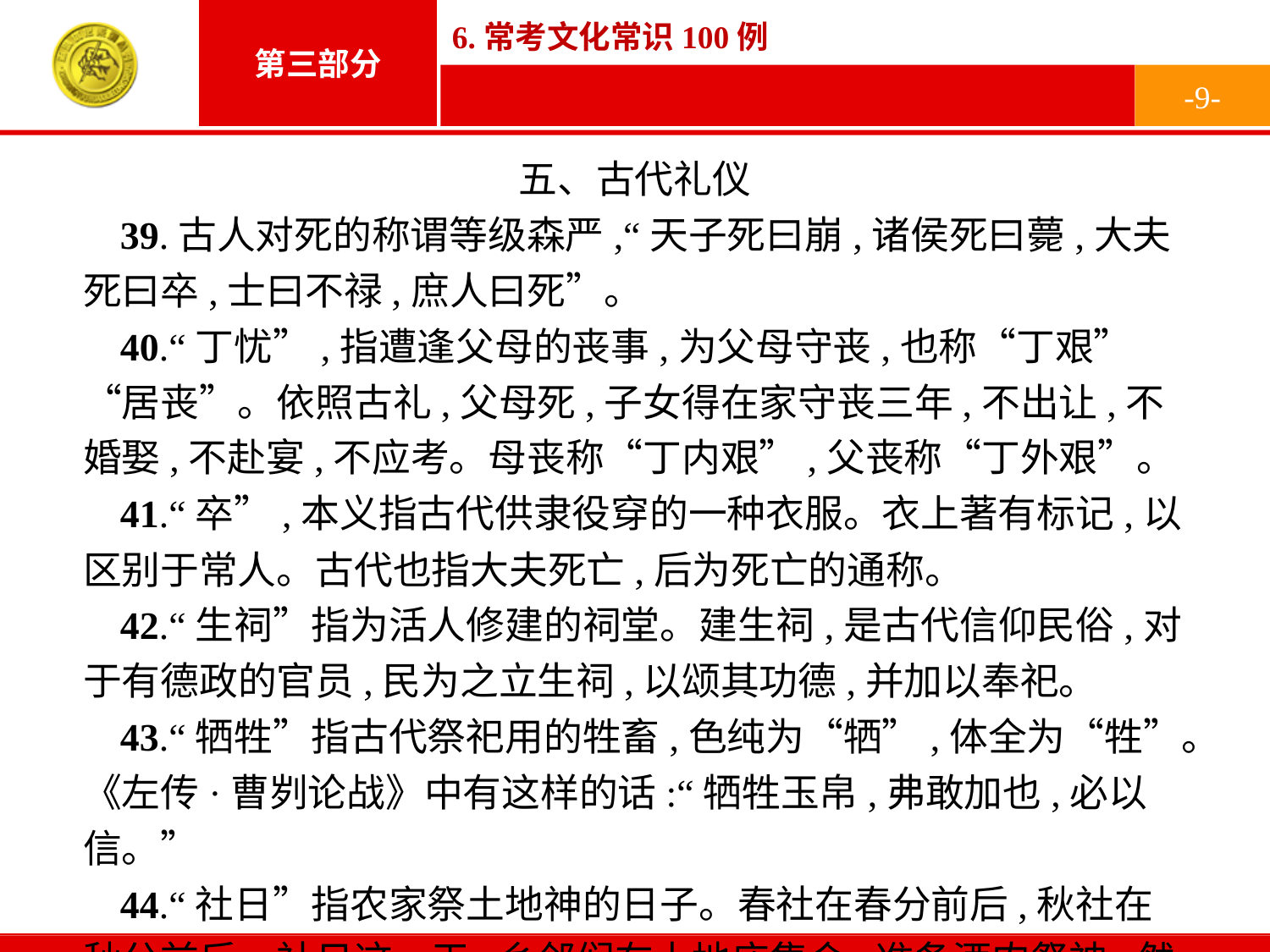

-9-
五、古代礼仪
39.古人对死的称谓等级森严,“天子死曰崩,诸侯死曰薨,大夫死曰卒,士曰不禄,庶人曰死”。
40.“丁忧”,指遭逢父母的丧事,为父母守丧,也称“丁艰”“居丧”。依照古礼,父母死,子女得在家守丧三年,不出让,不婚娶,不赴宴,不应考。母丧称“丁内艰”,父丧称“丁外艰”。
41.“卒”,本义指古代供隶役穿的一种衣服。衣上著有标记,以区别于常人。古代也指大夫死亡,后为死亡的通称。
42.“生祠”指为活人修建的祠堂。建生祠,是古代信仰民俗,对于有德政的官员,民为之立生祠,以颂其功德,并加以奉祀。
43.“牺牲”指古代祭祀用的牲畜,色纯为“牺”,体全为“牲”。《左传·曹刿论战》中有这样的话:“牺牲玉帛,弗敢加也,必以信。”
44.“社日”指农家祭土地神的日子。春社在春分前后,秋社在秋分前后。社日这一天,乡邻们在土地庙集会,准备酒肉祭神,然后宴饮。